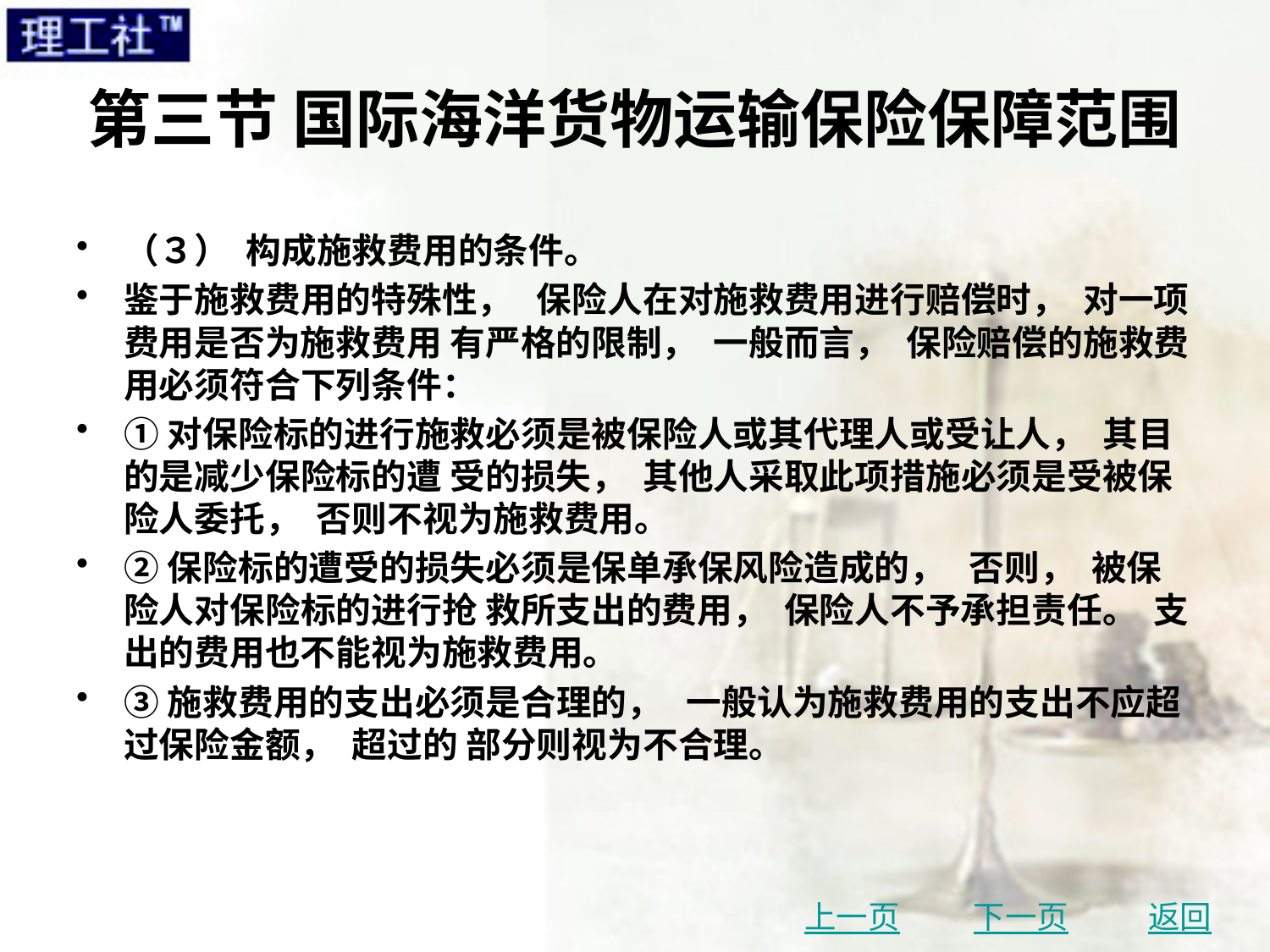

# 第三节 国际海洋货物运输保险保障范围
（３）  构成施救费用的条件。
鉴于施救费用的特殊性，   保险人在对施救费用进行赔偿时，  对一项费用是否为施救费用 有严格的限制，  一般而言，  保险赔偿的施救费用必须符合下列条件：
①对保险标的进行施救必须是被保险人或其代理人或受让人，  其目的是减少保险标的遭 受的损失，  其他人采取此项措施必须是受被保险人委托，  否则不视为施救费用。
②保险标的遭受的损失必须是保单承保风险造成的，   否则，  被保险人对保险标的进行抢 救所支出的费用，  保险人不予承担责任。  支出的费用也不能视为施救费用。
③施救费用的支出必须是合理的，   一般认为施救费用的支出不应超过保险金额，  超过的 部分则视为不合理。

上一页
下一页
返回